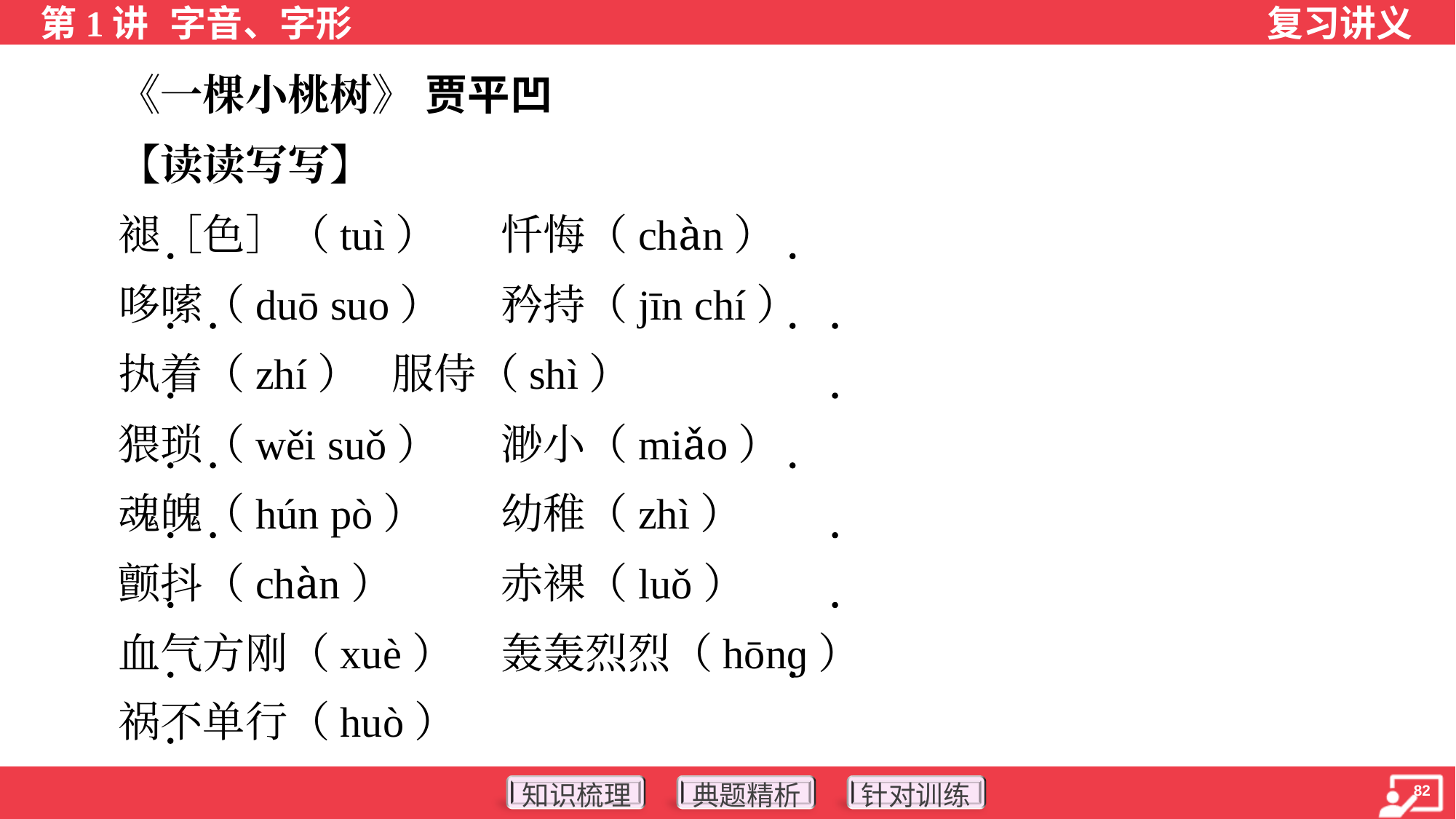

《一棵小桃树》 贾平凹
    【读读写写】
    褪［色］（tuì）	忏悔（chàn）
    哆嗦（duō suo）	矜持（jīn chí）
    执着（zhí）	服侍（shì）
    猥琐（wěi suǒ）	渺小（miǎo）
    魂魄（hún pò）	幼稚（zhì）
    颤抖（chàn）	赤裸（luǒ）
    血气方刚（xuè）	轰轰烈烈（hōnɡ）
    祸不单行（huò）